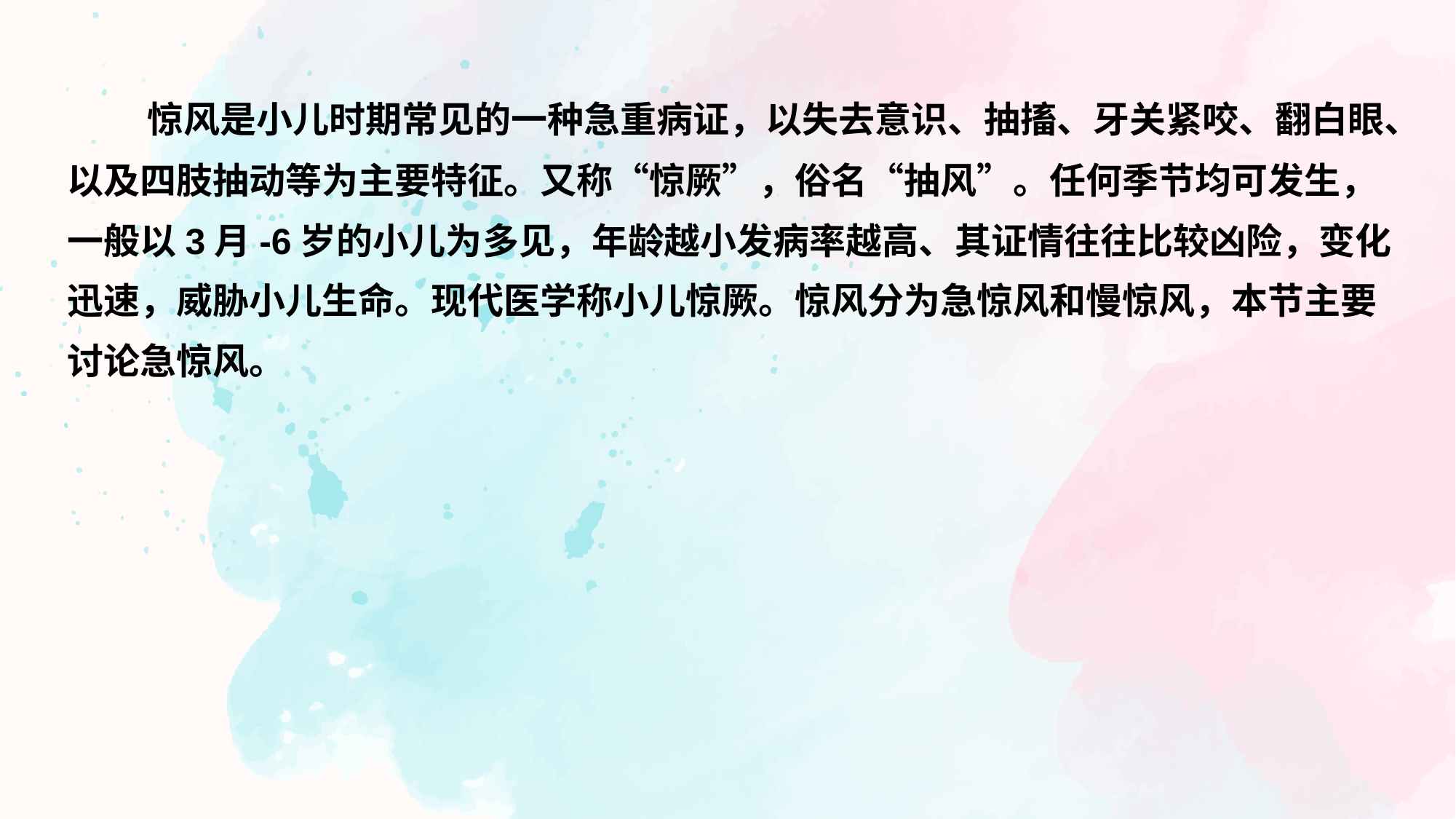

惊风是小儿时期常见的一种急重病证，以失去意识、抽搐、牙关紧咬、翻白眼、以及四肢抽动等为主要特征。又称“惊厥”，俗名“抽风”。任何季节均可发生，一般以3月-6岁的小儿为多见，年龄越小发病率越高、其证情往往比较凶险，变化迅速，威胁小儿生命。现代医学称小儿惊厥。惊风分为急惊风和慢惊风，本节主要讨论急惊风。